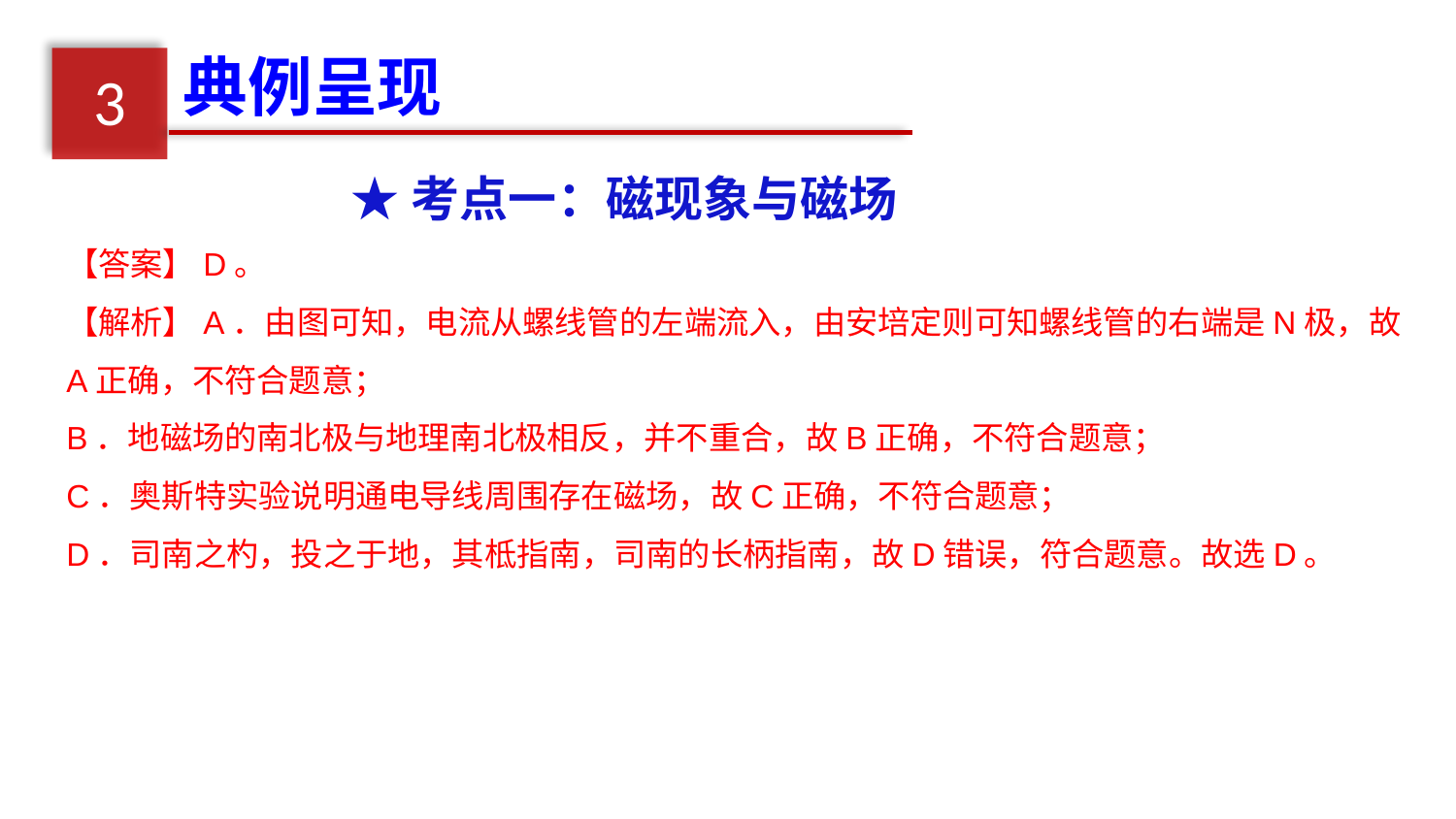

典例呈现

3
★考点一：磁现象与磁场
【答案】D。
【解析】A．由图可知，电流从螺线管的左端流入，由安培定则可知螺线管的右端是N极，故A正确，不符合题意；
B．地磁场的南北极与地理南北极相反，并不重合，故B正确，不符合题意；
C．奥斯特实验说明通电导线周围存在磁场，故C正确，不符合题意；
D．司南之杓，投之于地，其柢指南，司南的长柄指南，故D错误，符合题意。故选D。